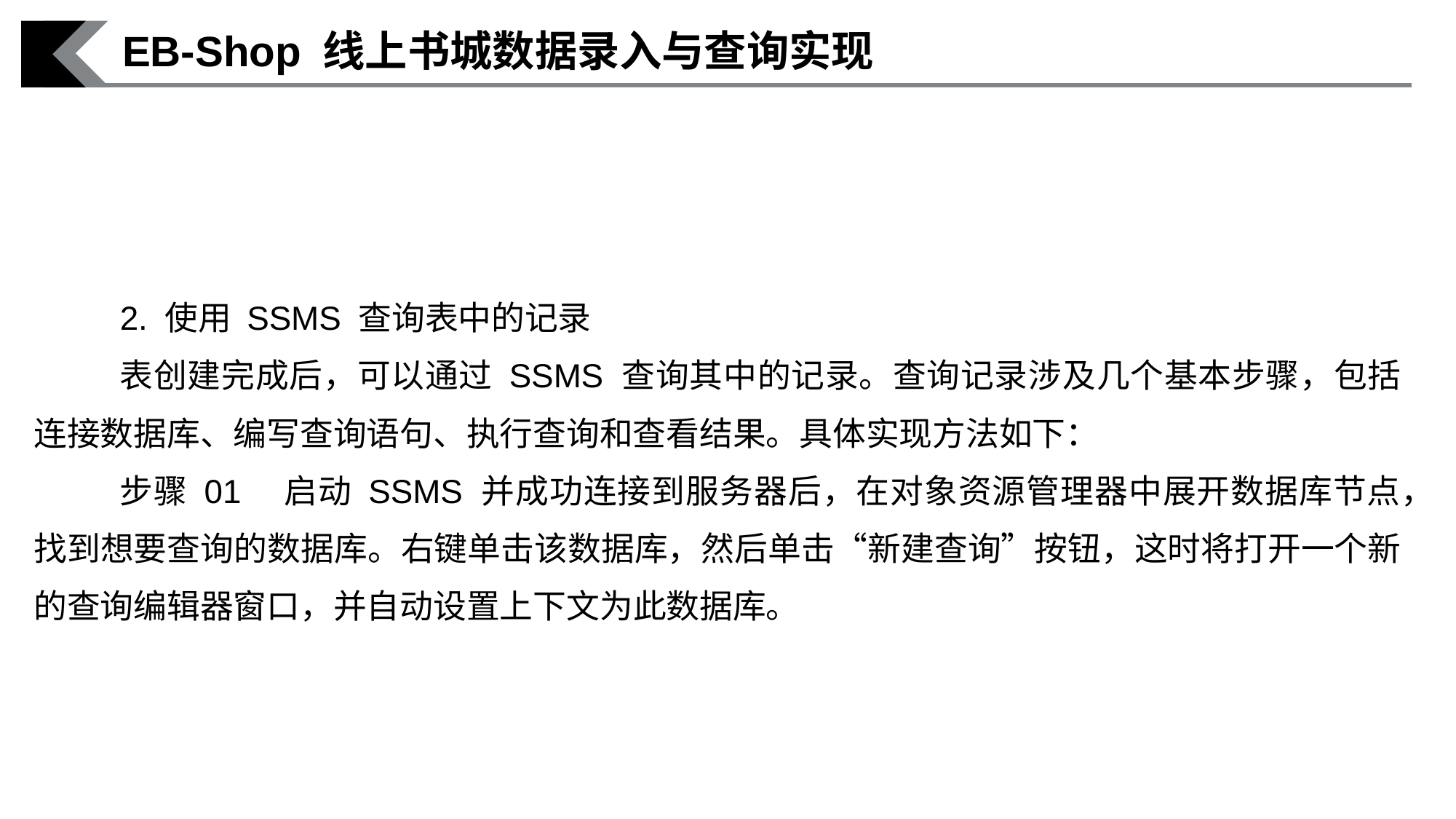

EB-Shop 线上书城数据录入与查询实现
2. 使用 SSMS 查询表中的记录
表创建完成后，可以通过 SSMS 查询其中的记录。查询记录涉及几个基本步骤，包括连接数据库、编写查询语句、执行查询和查看结果。具体实现方法如下：
步骤 01　启动 SSMS 并成功连接到服务器后，在对象资源管理器中展开数据库节点，找到想要查询的数据库。右键单击该数据库，然后单击“新建查询”按钮，这时将打开一个新的查询编辑器窗口，并自动设置上下文为此数据库。